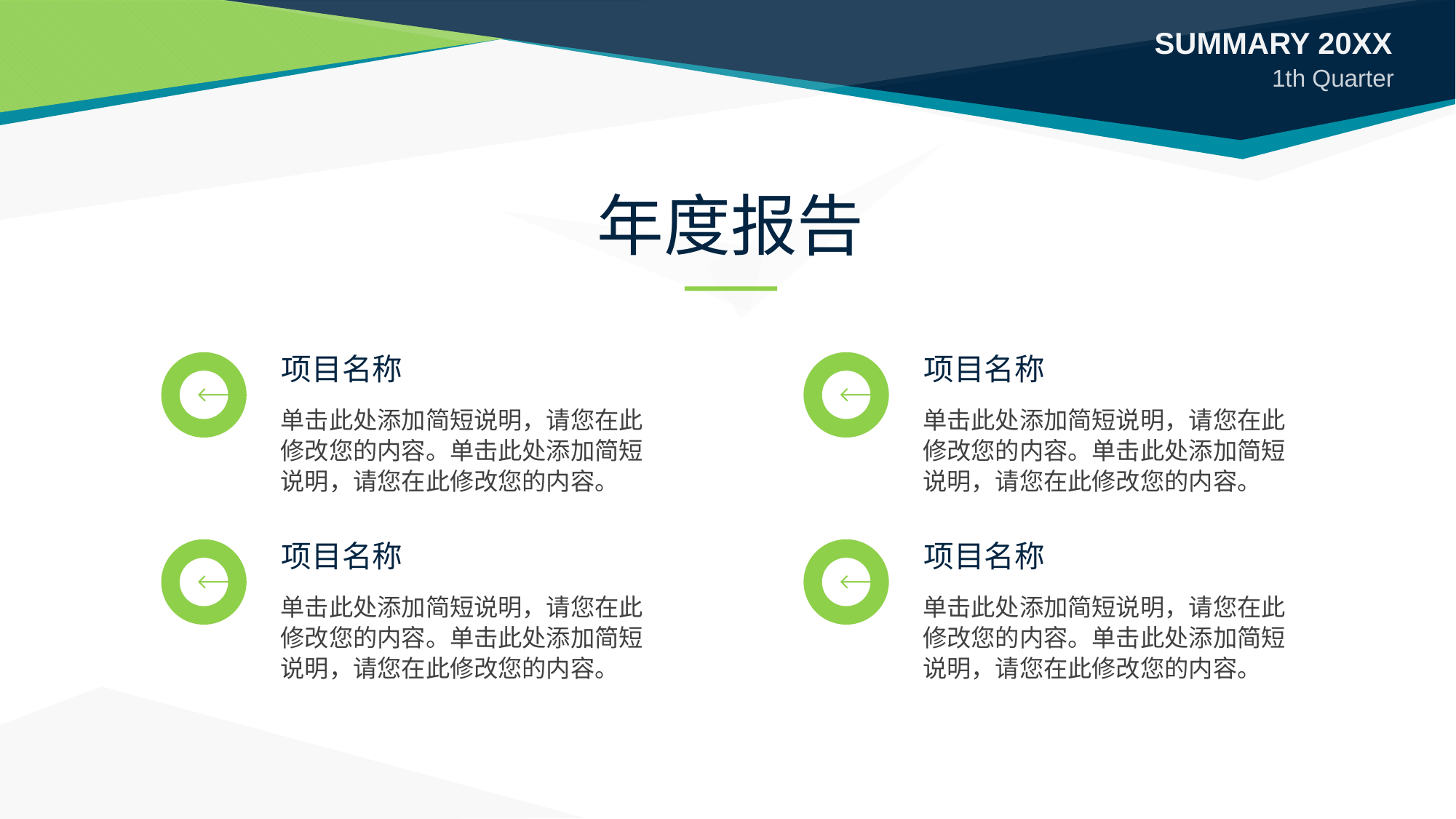

年度报告

项目名称
项目名称

单击此处添加简短说明，请您在此修改您的内容。单击此处添加简短说明，请您在此修改您的内容。
单击此处添加简短说明，请您在此修改您的内容。单击此处添加简短说明，请您在此修改您的内容。
项目名称
项目名称

单击此处添加简短说明，请您在此修改您的内容。单击此处添加简短说明，请您在此修改您的内容。
单击此处添加简短说明，请您在此修改您的内容。单击此处添加简短说明，请您在此修改您的内容。